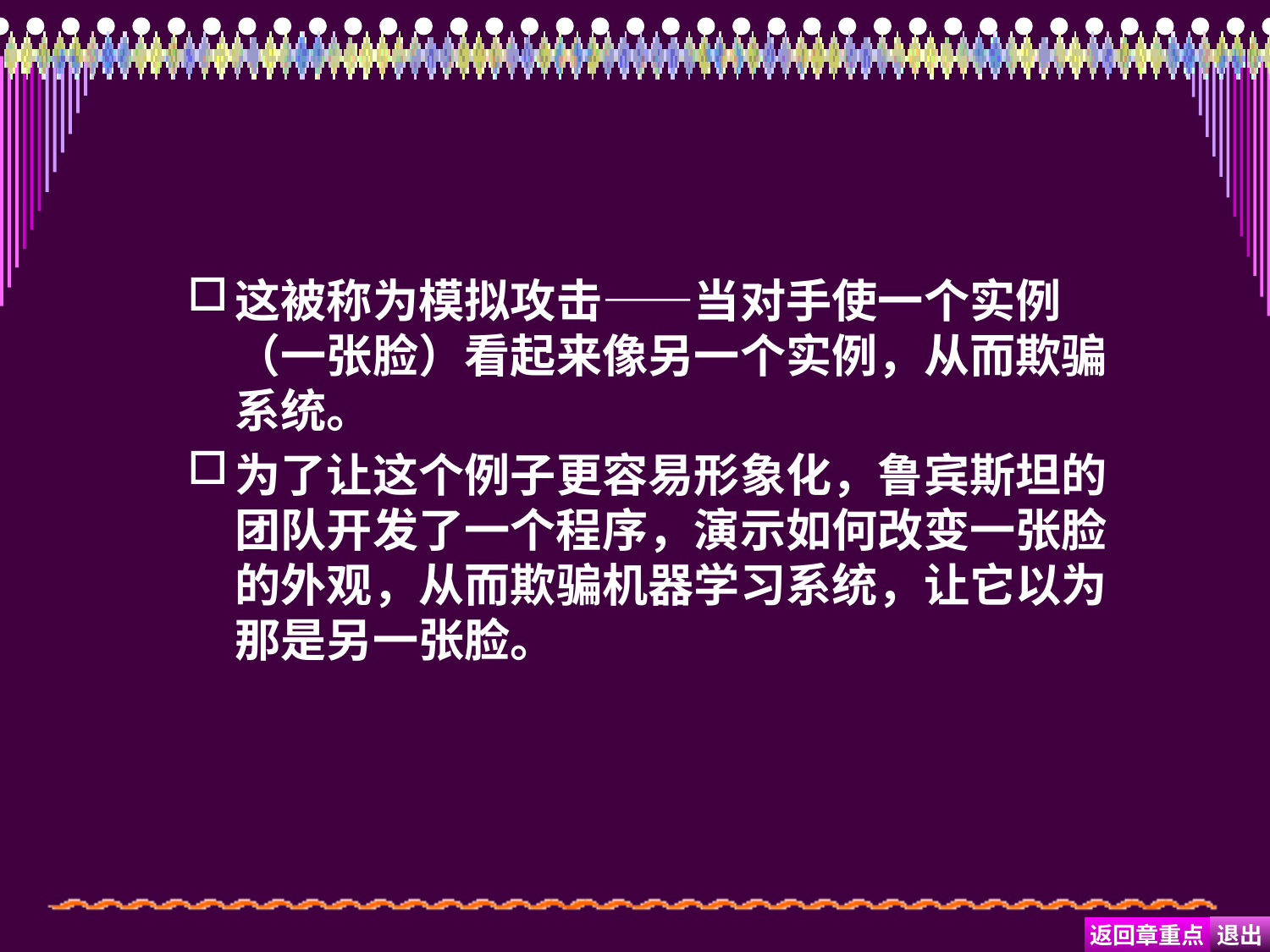

#
这被称为模拟攻击——当对手使一个实例（一张脸）看起来像另一个实例，从而欺骗系统。
为了让这个例子更容易形象化，鲁宾斯坦的团队开发了一个程序，演示如何改变一张脸的外观，从而欺骗机器学习系统，让它以为那是另一张脸。